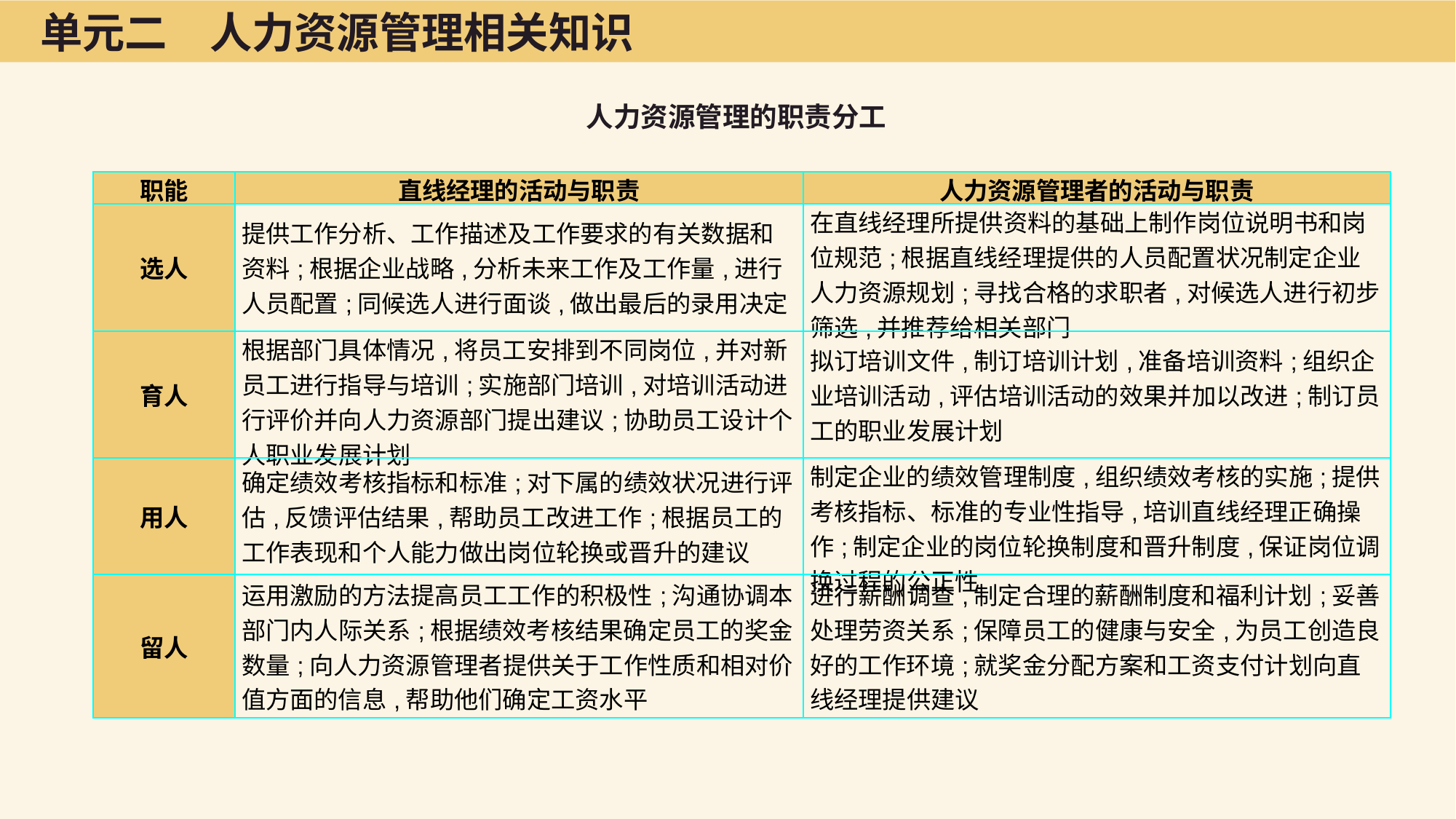

单元二　人力资源管理相关知识
人力资源管理的职责分工
| 职能 | 直线经理的活动与职责 | 人力资源管理者的活动与职责 |
| --- | --- | --- |
| 选人 | 提供工作分析、工作描述及工作要求的有关数据和资料;根据企业战略,分析未来工作及工作量,进行人员配置;同候选人进行面谈,做出最后的录用决定 | 在直线经理所提供资料的基础上制作岗位说明书和岗位规范;根据直线经理提供的人员配置状况制定企业人力资源规划;寻找合格的求职者,对候选人进行初步筛选,并推荐给相关部门 |
| 育人 | 根据部门具体情况,将员工安排到不同岗位,并对新员工进行指导与培训;实施部门培训,对培训活动进行评价并向人力资源部门提出建议;协助员工设计个人职业发展计划 | 拟订培训文件,制订培训计划,准备培训资料;组织企业培训活动,评估培训活动的效果并加以改进;制订员工的职业发展计划 |
| 用人 | 确定绩效考核指标和标准;对下属的绩效状况进行评估,反馈评估结果,帮助员工改进工作;根据员工的工作表现和个人能力做出岗位轮换或晋升的建议 | 制定企业的绩效管理制度,组织绩效考核的实施;提供考核指标、标准的专业性指导,培训直线经理正确操作;制定企业的岗位轮换制度和晋升制度,保证岗位调换过程的公正性 |
| 留人 | 运用激励的方法提高员工工作的积极性;沟通协调本部门内人际关系;根据绩效考核结果确定员工的奖金数量;向人力资源管理者提供关于工作性质和相对价值方面的信息,帮助他们确定工资水平 | 进行薪酬调查,制定合理的薪酬制度和福利计划;妥善处理劳资关系;保障员工的健康与安全,为员工创造良好的工作环境;就奖金分配方案和工资支付计划向直线经理提供建议 |